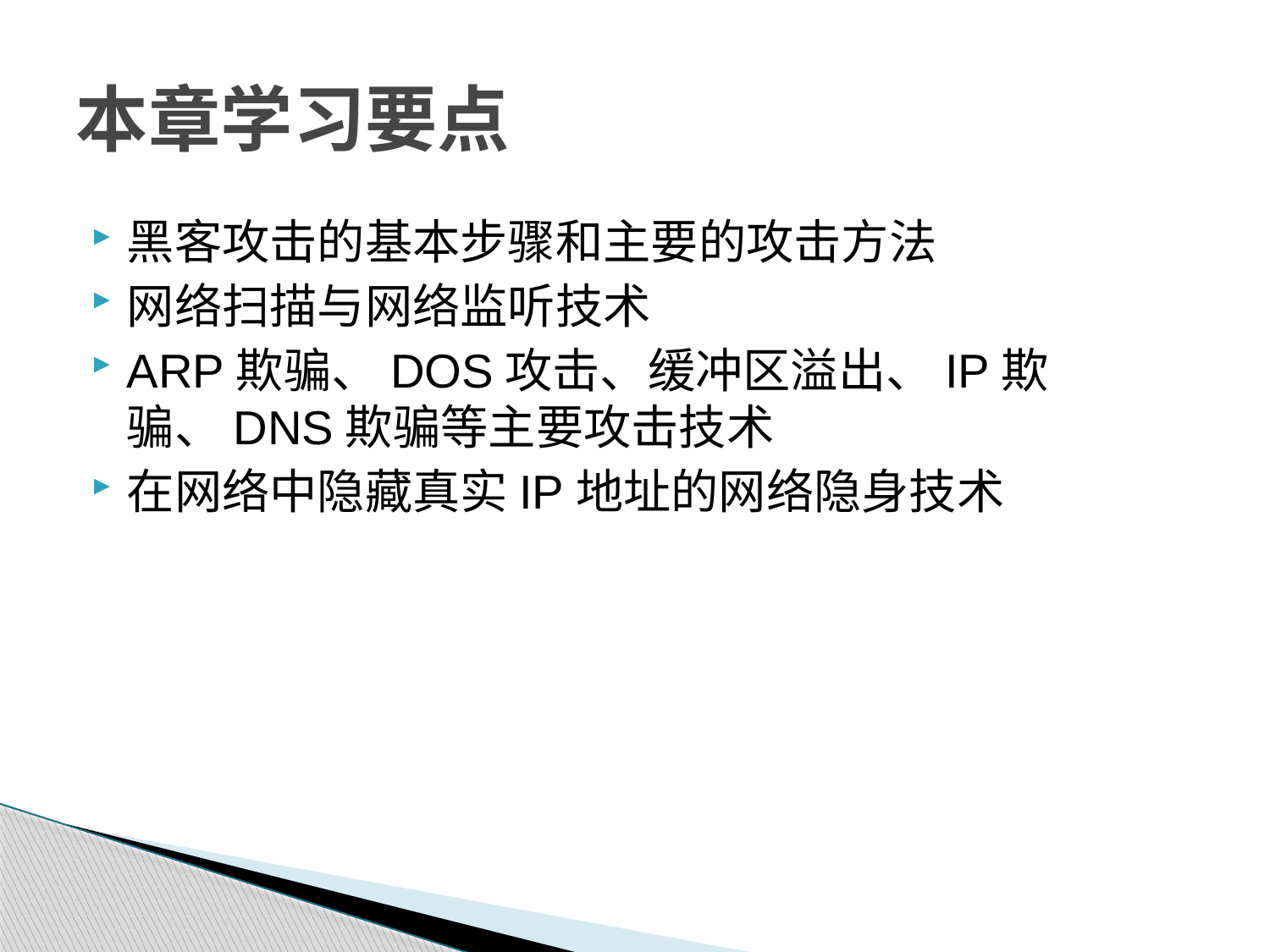

# 本章学习要点
黑客攻击的基本步骤和主要的攻击方法
网络扫描与网络监听技术
ARP欺骗、DOS攻击、缓冲区溢出、IP欺骗、DNS欺骗等主要攻击技术
在网络中隐藏真实IP地址的网络隐身技术